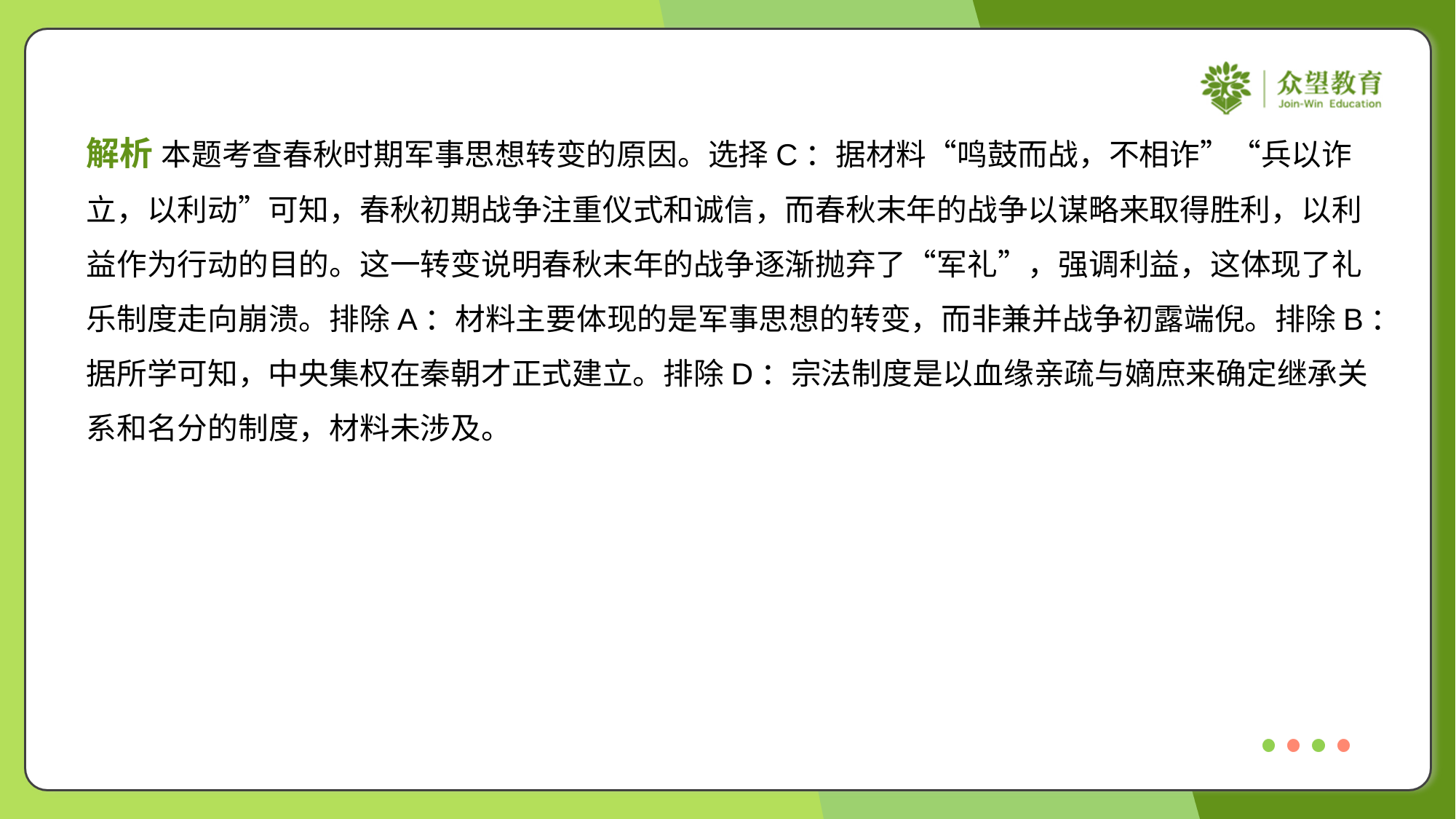

解析 本题考查春秋时期军事思想转变的原因。选择C：据材料“鸣鼓而战，不相诈”“兵以诈
立，以利动”可知，春秋初期战争注重仪式和诚信，而春秋末年的战争以谋略来取得胜利，以利
益作为行动的目的。这一转变说明春秋末年的战争逐渐抛弃了“军礼”，强调利益，这体现了礼
乐制度走向崩溃。排除A：材料主要体现的是军事思想的转变，而非兼并战争初露端倪。排除B：
据所学可知，中央集权在秦朝才正式建立。排除D：宗法制度是以血缘亲疏与嫡庶来确定继承关
系和名分的制度，材料未涉及。